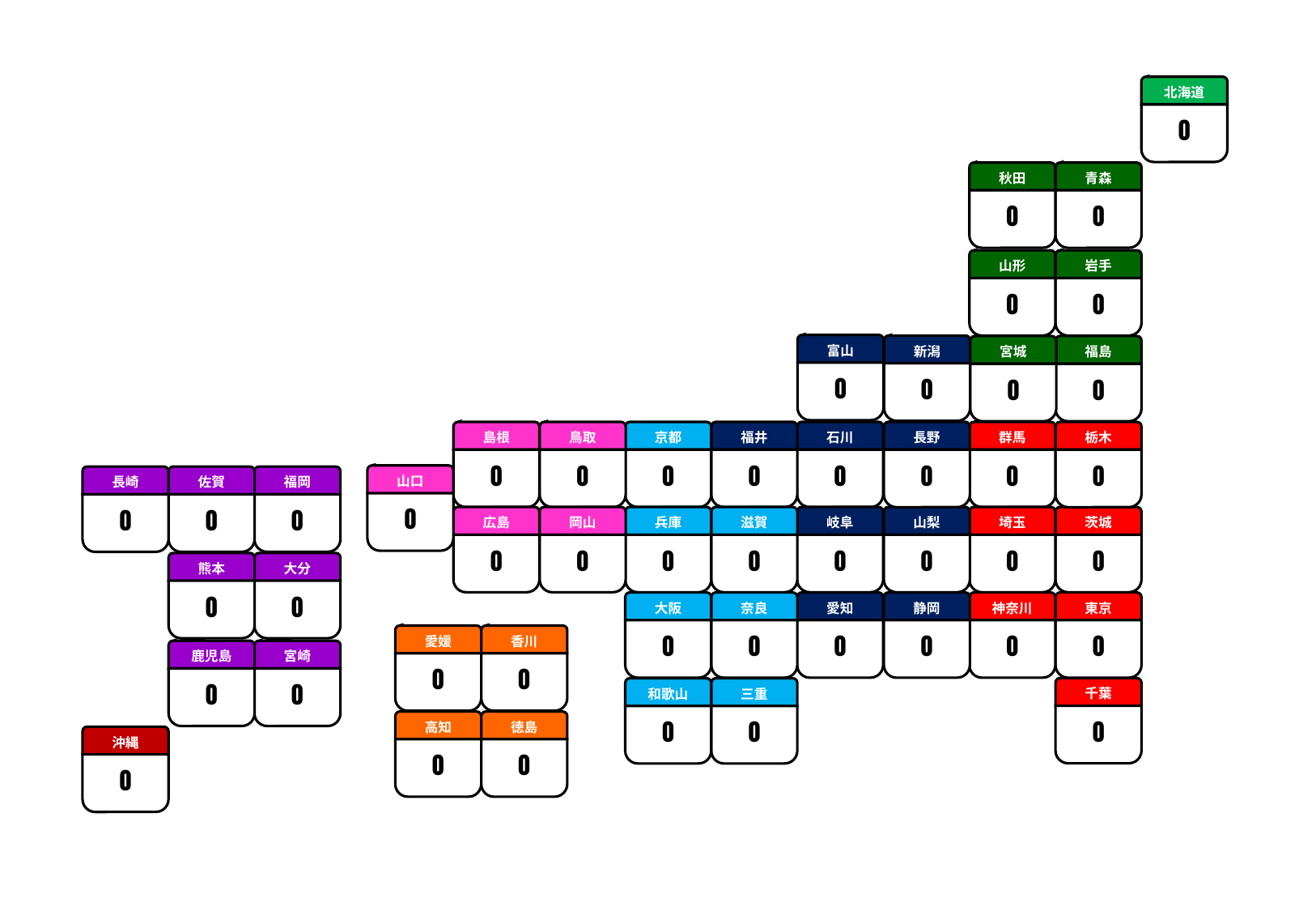

北海道
0
秋田
0
青森
0
山形
0
岩手
0
富山
0
新潟
0
福島
0
宮城
0
島根
0
鳥取
0
京都
0
福井
0
石川
0
長野
0
群馬
0
栃木
0
山口
0
長崎
0
佐賀
0
福岡
0
広島
0
岡山
0
兵庫
0
滋賀
0
岐阜
0
山梨
0
埼玉
0
茨城
0
熊本
0
大分
0
大阪
0
奈良
0
愛知
0
静岡
0
神奈川
0
東京
0
愛媛
0
香川
0
鹿児島
0
宮崎
0
千葉
0
和歌山
0
三重
0
高知
0
徳島
0
沖縄
0